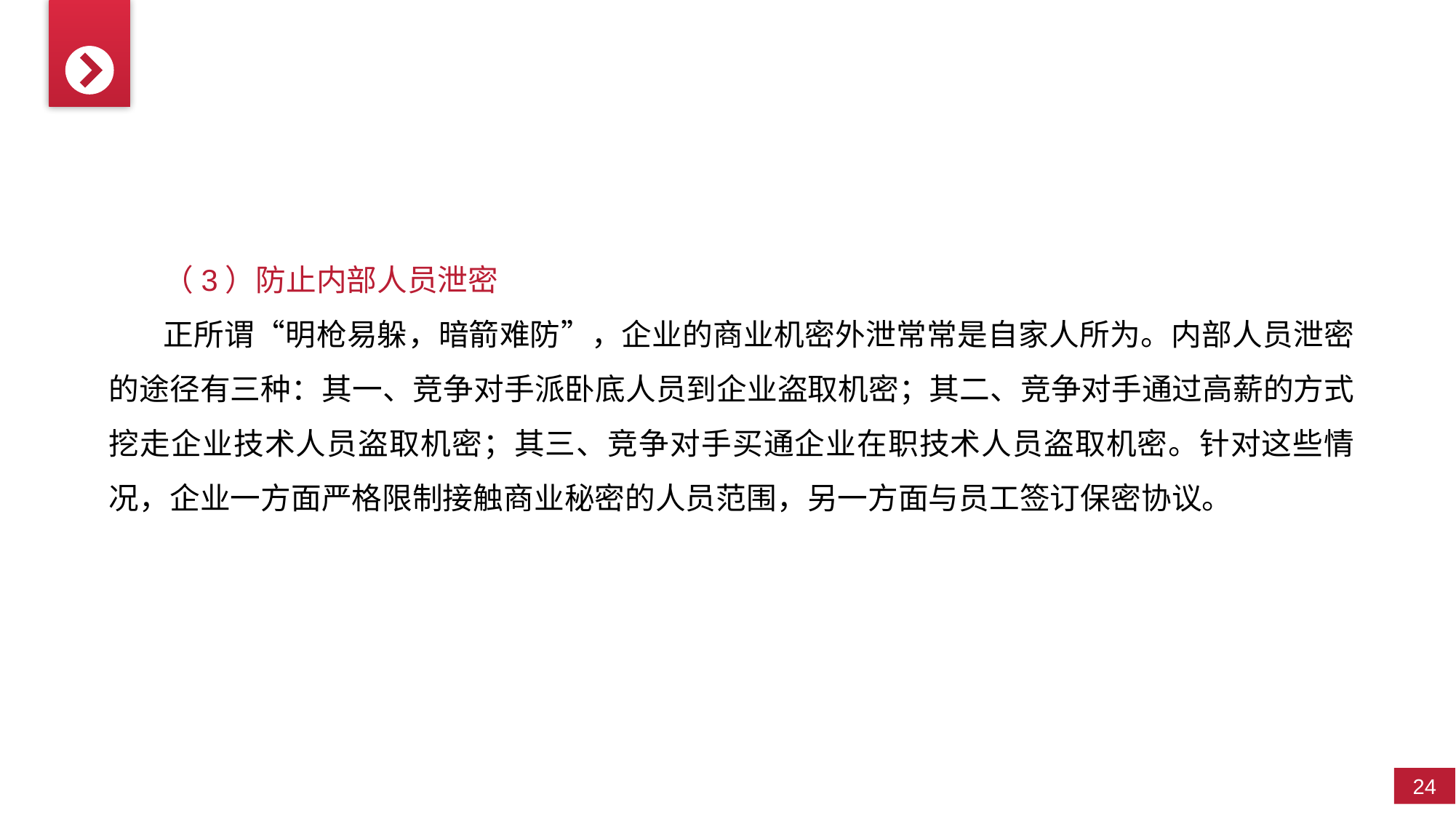

（3）防止内部人员泄密
正所谓“明枪易躲，暗箭难防”，企业的商业机密外泄常常是自家人所为。内部人员泄密的途径有三种：其一、竞争对手派卧底人员到企业盗取机密；其二、竞争对手通过高薪的方式挖走企业技术人员盗取机密；其三、竞争对手买通企业在职技术人员盗取机密。针对这些情况，企业一方面严格限制接触商业秘密的人员范围，另一方面与员工签订保密协议。